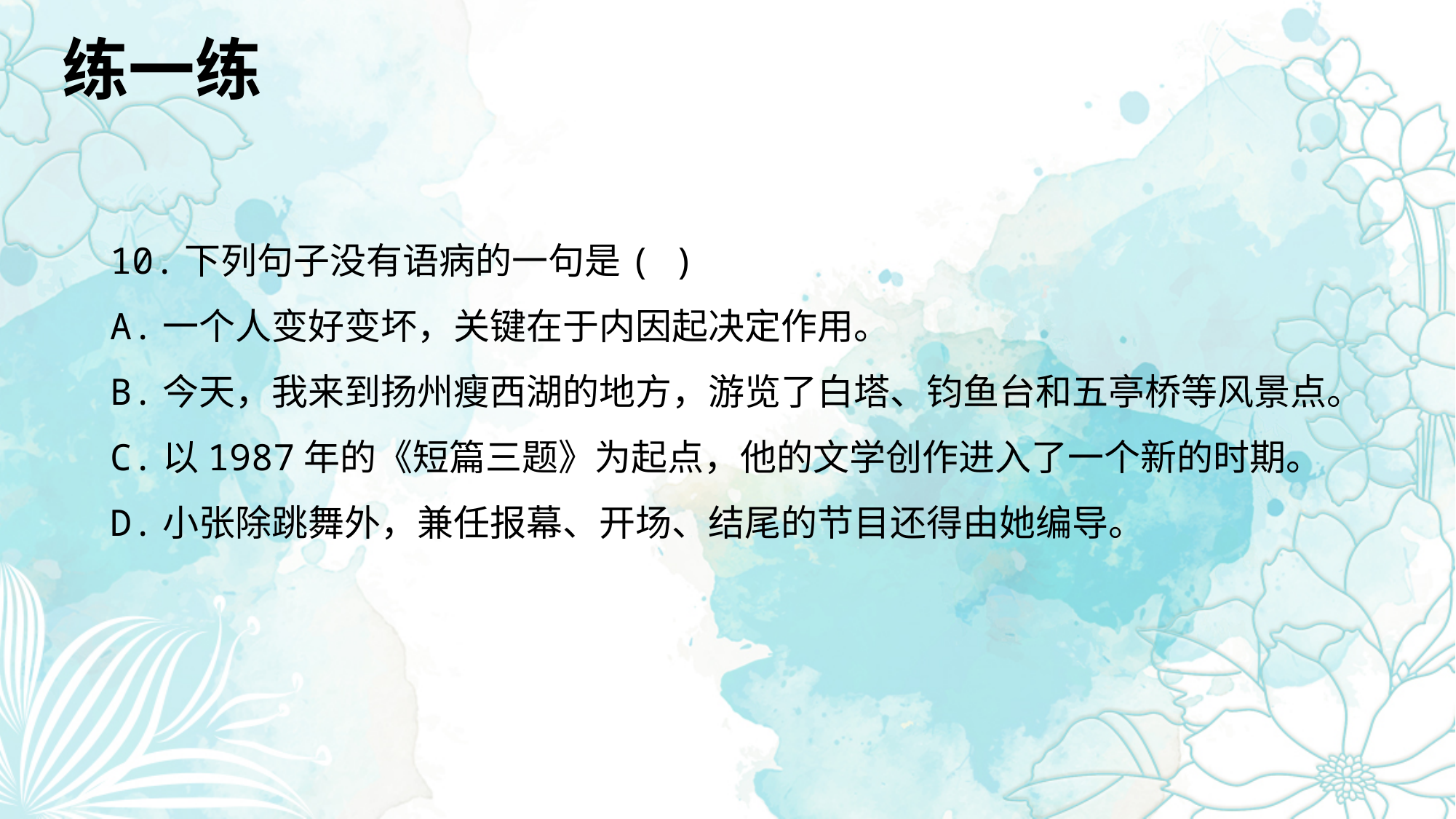

练一练
10.下列句子没有语病的一句是( )
A.一个人变好变坏，关键在于内因起决定作用。
B.今天，我来到扬州瘦西湖的地方，游览了白塔、钧鱼台和五亭桥等风景点。
C.以1987年的《短篇三题》为起点，他的文学创作进入了一个新的时期。
D.小张除跳舞外，兼任报幕、开场、结尾的节目还得由她编导。